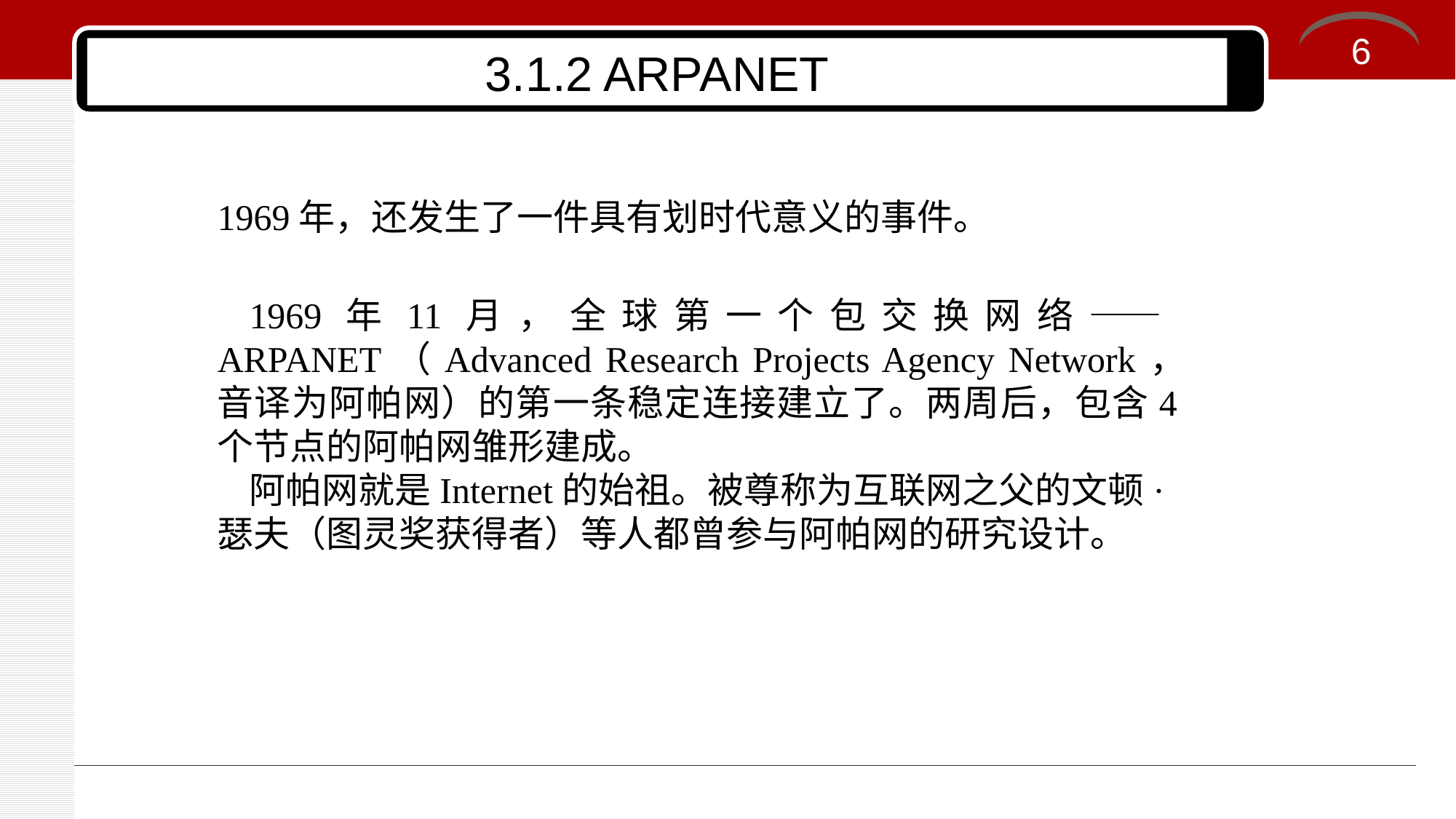

6
# 3.1.2 ARPANET
1969年，还发生了一件具有划时代意义的事件。
1969年11月，全球第一个包交换网络——ARPANET（Advanced Research Projects Agency Network，音译为阿帕网）的第一条稳定连接建立了。两周后，包含4个节点的阿帕网雏形建成。
阿帕网就是Internet的始祖。被尊称为互联网之父的文顿·瑟夫（图灵奖获得者）等人都曾参与阿帕网的研究设计。